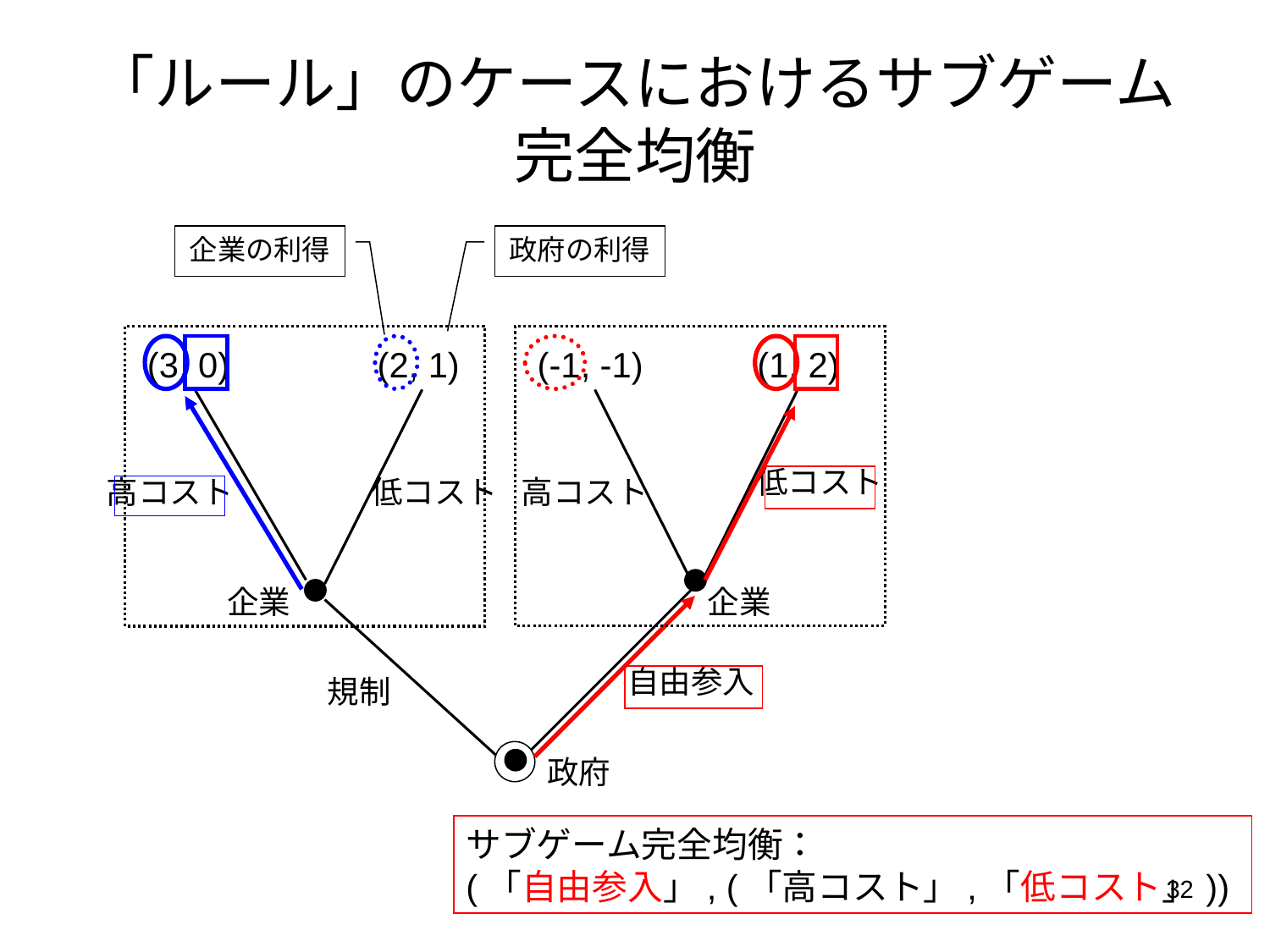

# 「ルール」のケースにおけるサブゲーム完全均衡
企業の利得
政府の利得

(3, 0)

(2, 1)

(-1, -1)

(1, 2)

低コスト
低コスト
高コスト
高コスト

企業
企業

自由参入
規制

政府

サブゲーム完全均衡：
(「自由参入」, (「高コスト」,「低コスト」))
32